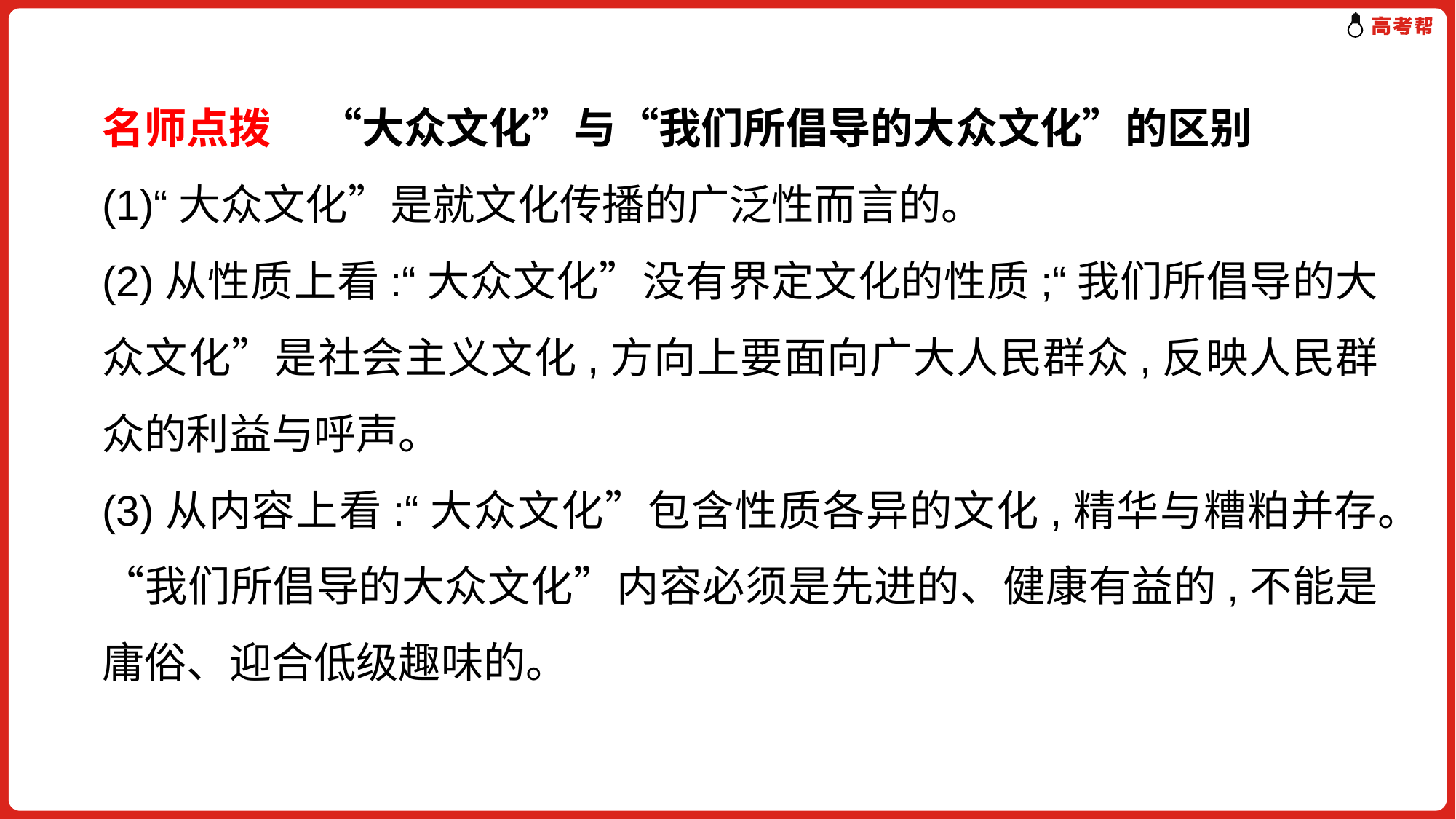

名师点拨     “大众文化”与“我们所倡导的大众文化”的区别
(1)“大众文化”是就文化传播的广泛性而言的。
(2)从性质上看:“大众文化”没有界定文化的性质;“我们所倡导的大众文化”是社会主义文化,方向上要面向广大人民群众,反映人民群众的利益与呼声。
(3)从内容上看:“大众文化”包含性质各异的文化,精华与糟粕并存。“我们所倡导的大众文化”内容必须是先进的、健康有益的,不能是庸俗、迎合低级趣味的。